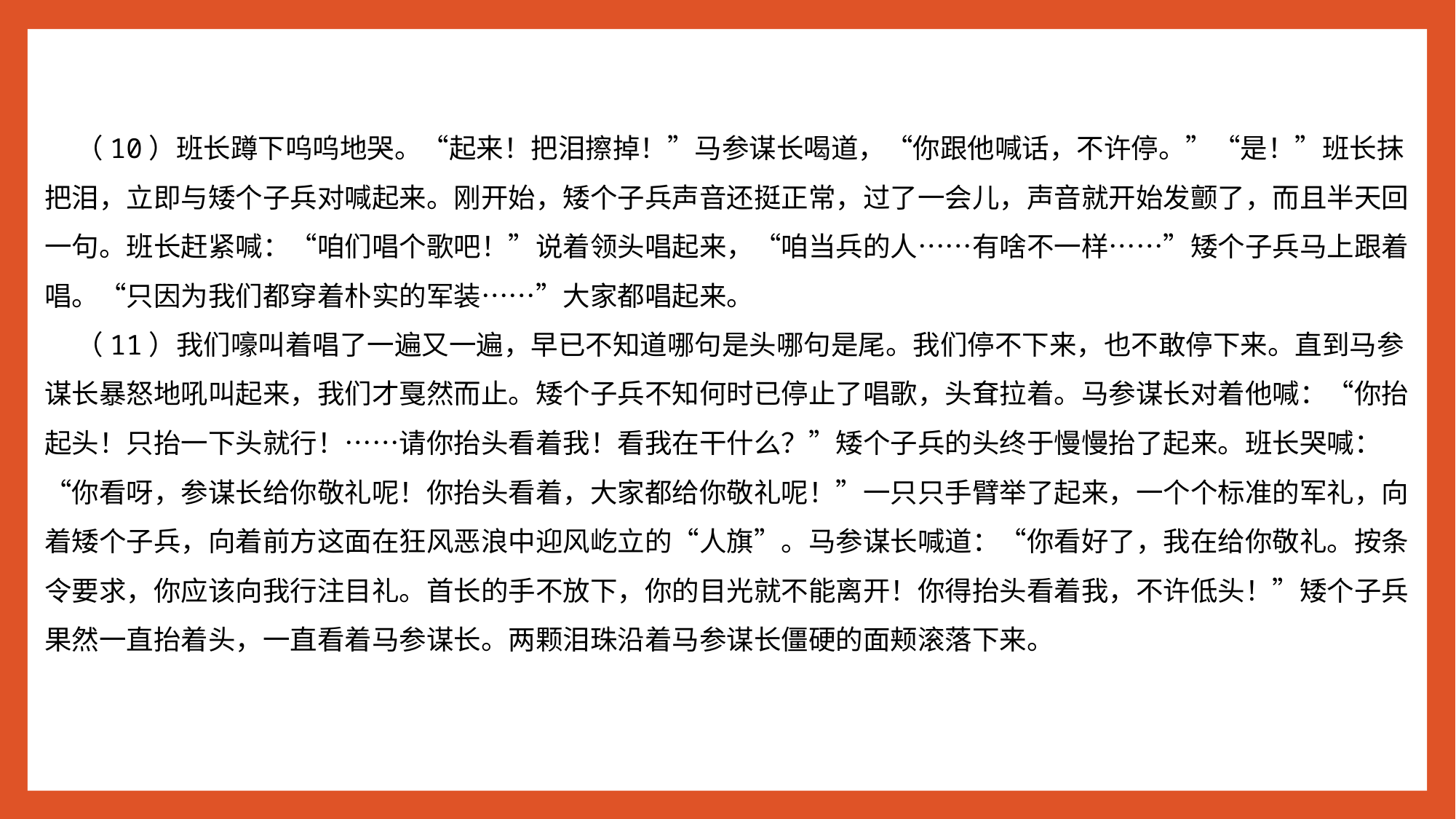

（10）班长蹲下呜呜地哭。“起来！把泪擦掉！”马参谋长喝道，“你跟他喊话，不许停。”“是！”班长抹把泪，立即与矮个子兵对喊起来。刚开始，矮个子兵声音还挺正常，过了一会儿，声音就开始发颤了，而且半天回一句。班长赶紧喊：“咱们唱个歌吧！”说着领头唱起来，“咱当兵的人……有啥不一样……”矮个子兵马上跟着唱。“只因为我们都穿着朴实的军装……”大家都唱起来。
    （11）我们嚎叫着唱了一遍又一遍，早已不知道哪句是头哪句是尾。我们停不下来，也不敢停下来。直到马参谋长暴怒地吼叫起来，我们才戛然而止。矮个子兵不知何时已停止了唱歌，头耷拉着。马参谋长对着他喊：“你抬起头！只抬一下头就行！……请你抬头看着我！看我在干什么？”矮个子兵的头终于慢慢抬了起来。班长哭喊：“你看呀，参谋长给你敬礼呢！你抬头看着，大家都给你敬礼呢！”一只只手臂举了起来，一个个标准的军礼，向着矮个子兵，向着前方这面在狂风恶浪中迎风屹立的“人旗”。马参谋长喊道：“你看好了，我在给你敬礼。按条令要求，你应该向我行注目礼。首长的手不放下，你的目光就不能离开！你得抬头看着我，不许低头！”矮个子兵果然一直抬着头，一直看着马参谋长。两颗泪珠沿着马参谋长僵硬的面颊滚落下来。